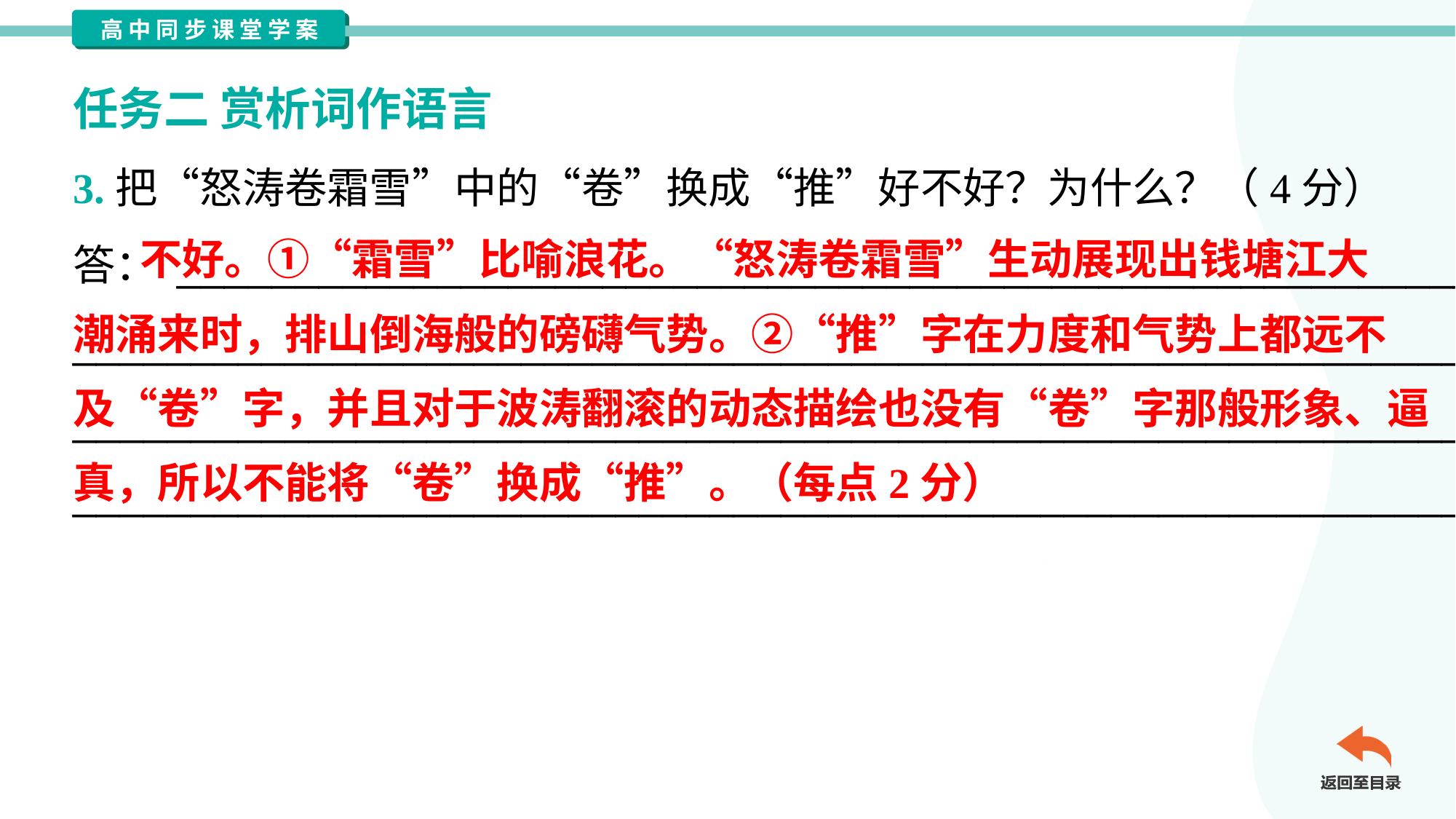

任务二 赏析词作语言
3.把“怒涛卷霜雪”中的“卷”换成“推”好不好？为什么？（4分）
答： ________________________________________________________
_____________________________________________________________
_____________________________________________________________
_____________________________________________________________
      不好。①“霜雪”比喻浪花。“怒涛卷霜雪”生动展现出钱塘江大
潮涌来时，排山倒海般的磅礴气势。②“推”字在力度和气势上都远不
及“卷”字，并且对于波涛翻滚的动态描绘也没有“卷”字那般形象、逼
真，所以不能将“卷”换成“推”。（每点2分）